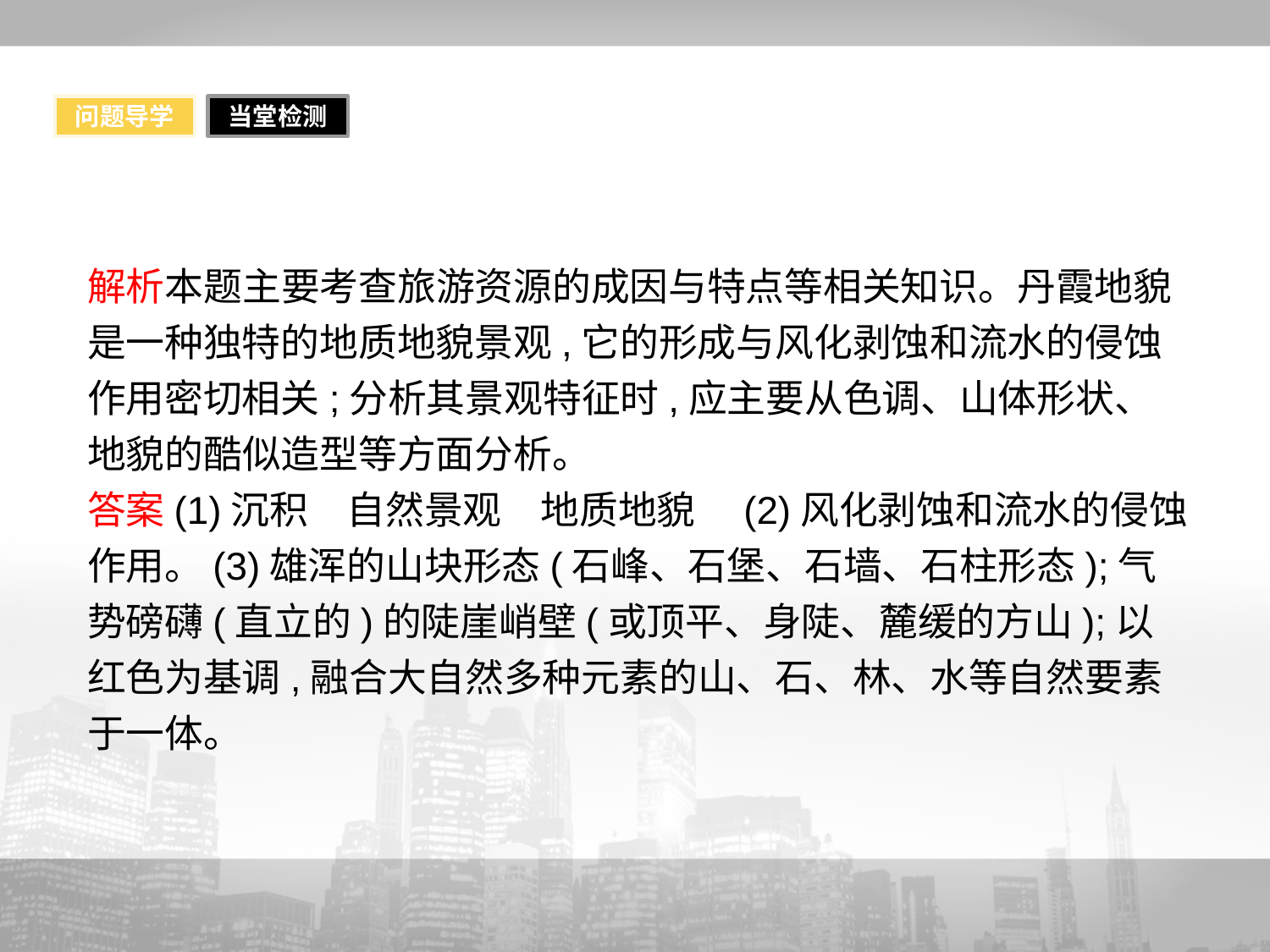

问题导学
当堂检测
解析本题主要考查旅游资源的成因与特点等相关知识。丹霞地貌是一种独特的地质地貌景观,它的形成与风化剥蚀和流水的侵蚀作用密切相关;分析其景观特征时,应主要从色调、山体形状、地貌的酷似造型等方面分析。
答案(1)沉积　自然景观　地质地貌　(2)风化剥蚀和流水的侵蚀作用。(3)雄浑的山块形态(石峰、石堡、石墙、石柱形态);气势磅礴(直立的)的陡崖峭壁(或顶平、身陡、麓缓的方山);以红色为基调,融合大自然多种元素的山、石、林、水等自然要素于一体。